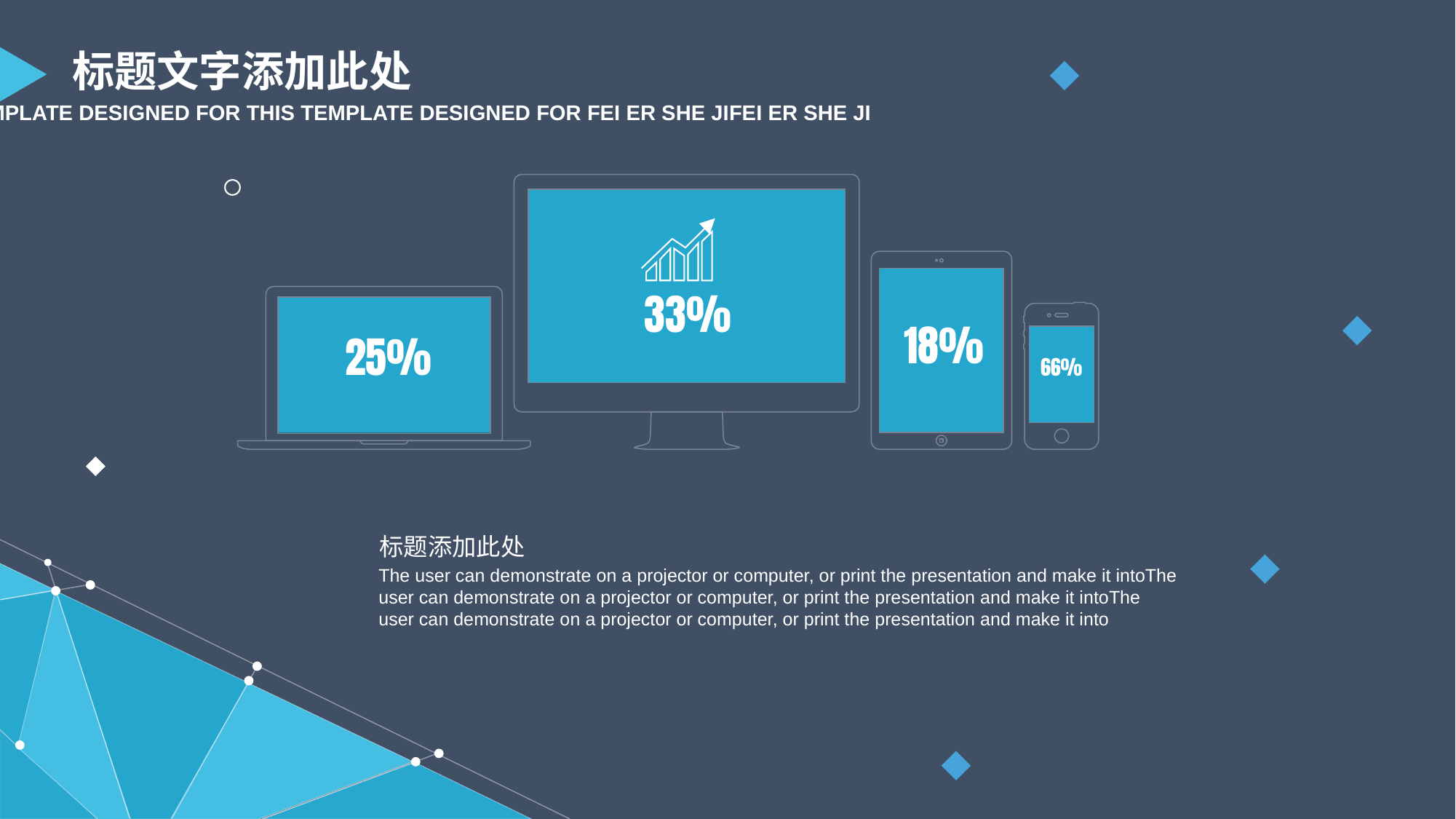

标题文字添加此处
THIS TEMPLATE DESIGNED FOR THIS TEMPLATE DESIGNED FOR FEI ER SHE JIFEI ER SHE JI

33%

18%
25%
66%
标题添加此处
The user can demonstrate on a projector or computer, or print the presentation and make it intoThe user can demonstrate on a projector or computer, or print the presentation and make it intoThe user can demonstrate on a projector or computer, or print the presentation and make it into